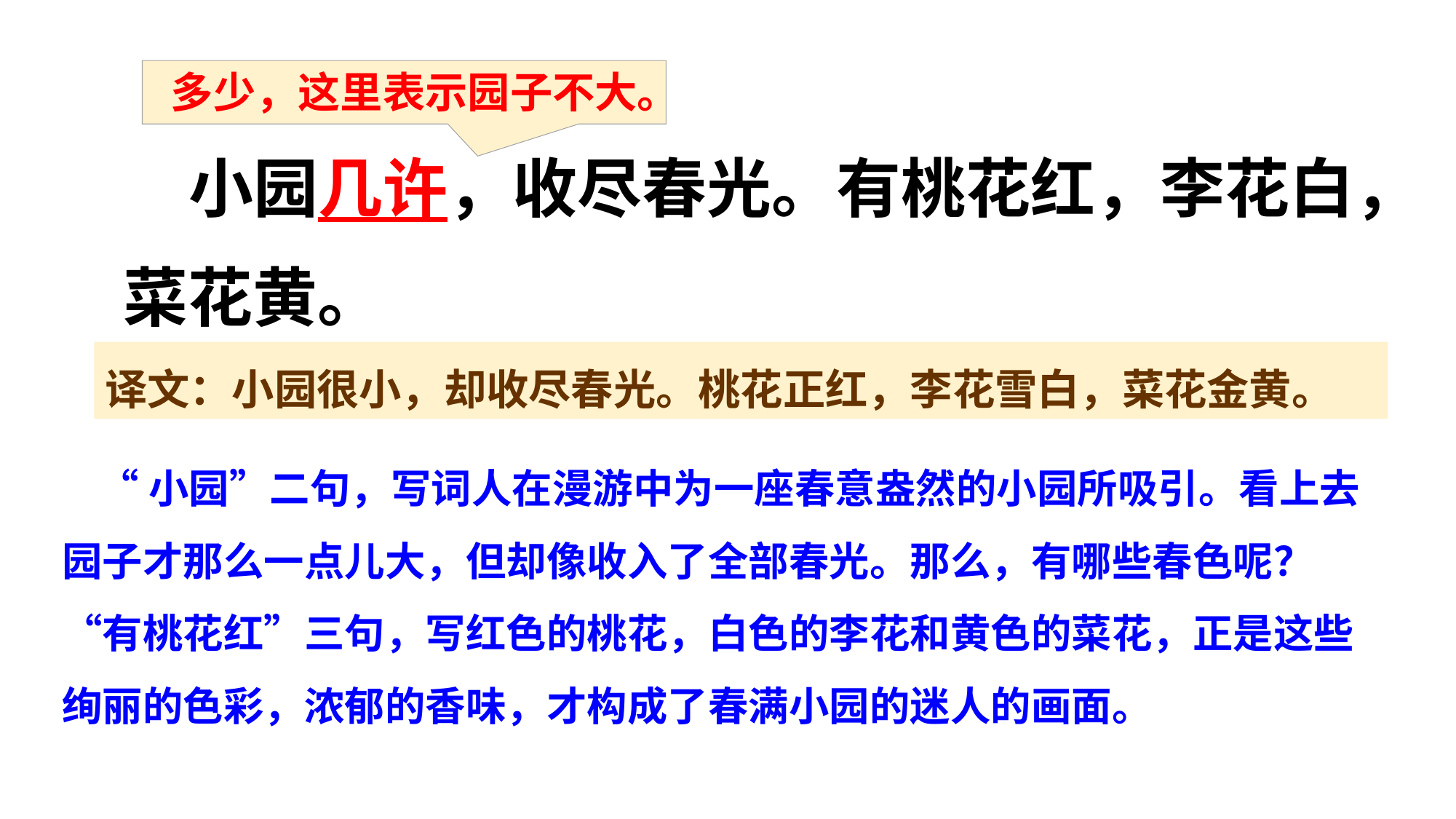

多少，这里表示园子不大。
    小园几许，收尽春光。有桃花红，李花白，菜花黄。
译文：小园很小，却收尽春光。桃花正红，李花雪白，菜花金黄。
    “小园”二句，写词人在漫游中为一座春意盎然的小园所吸引。看上去园子才那么一点儿大，但却像收入了全部春光。那么，有哪些春色呢？ “有桃花红”三句，写红色的桃花，白色的李花和黄色的菜花，正是这些绚丽的色彩，浓郁的香味，才构成了春满小园的迷人的画面。